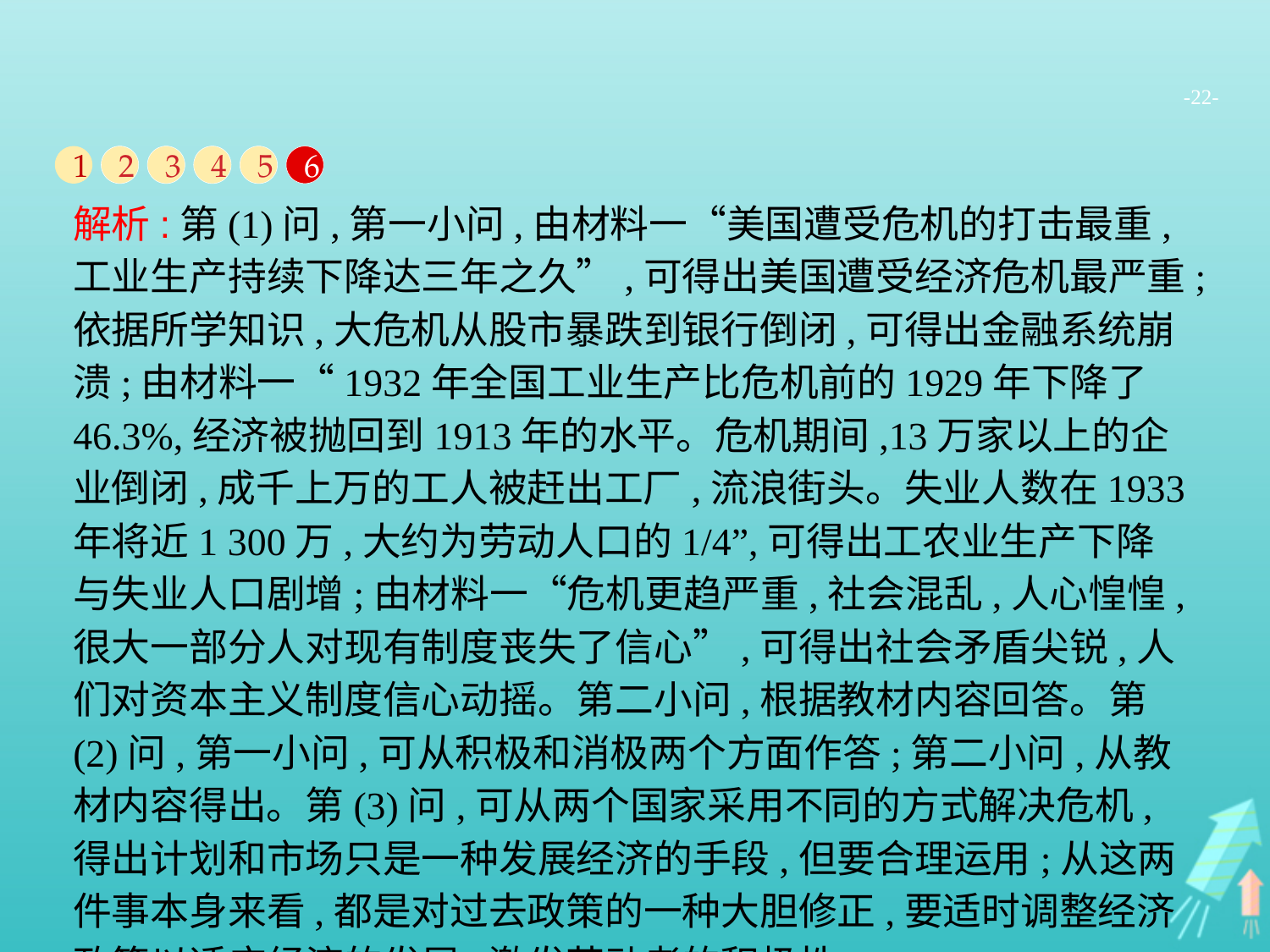

-22-
1
2
3
4
5
6
解析:第(1)问,第一小问,由材料一“美国遭受危机的打击最重,工业生产持续下降达三年之久”,可得出美国遭受经济危机最严重;依据所学知识,大危机从股市暴跌到银行倒闭,可得出金融系统崩溃;由材料一“1932年全国工业生产比危机前的1929年下降了46.3%,经济被抛回到1913年的水平。危机期间,13万家以上的企业倒闭,成千上万的工人被赶出工厂,流浪街头。失业人数在1933年将近1 300万,大约为劳动人口的1/4”,可得出工农业生产下降与失业人口剧增;由材料一“危机更趋严重,社会混乱,人心惶惶,很大一部分人对现有制度丧失了信心”,可得出社会矛盾尖锐,人们对资本主义制度信心动摇。第二小问,根据教材内容回答。第(2)问,第一小问,可从积极和消极两个方面作答;第二小问,从教材内容得出。第(3)问,可从两个国家采用不同的方式解决危机,得出计划和市场只是一种发展经济的手段,但要合理运用;从这两件事本身来看,都是对过去政策的一种大胆修正,要适时调整经济政策以适应经济的发展,激发劳动者的积极性。